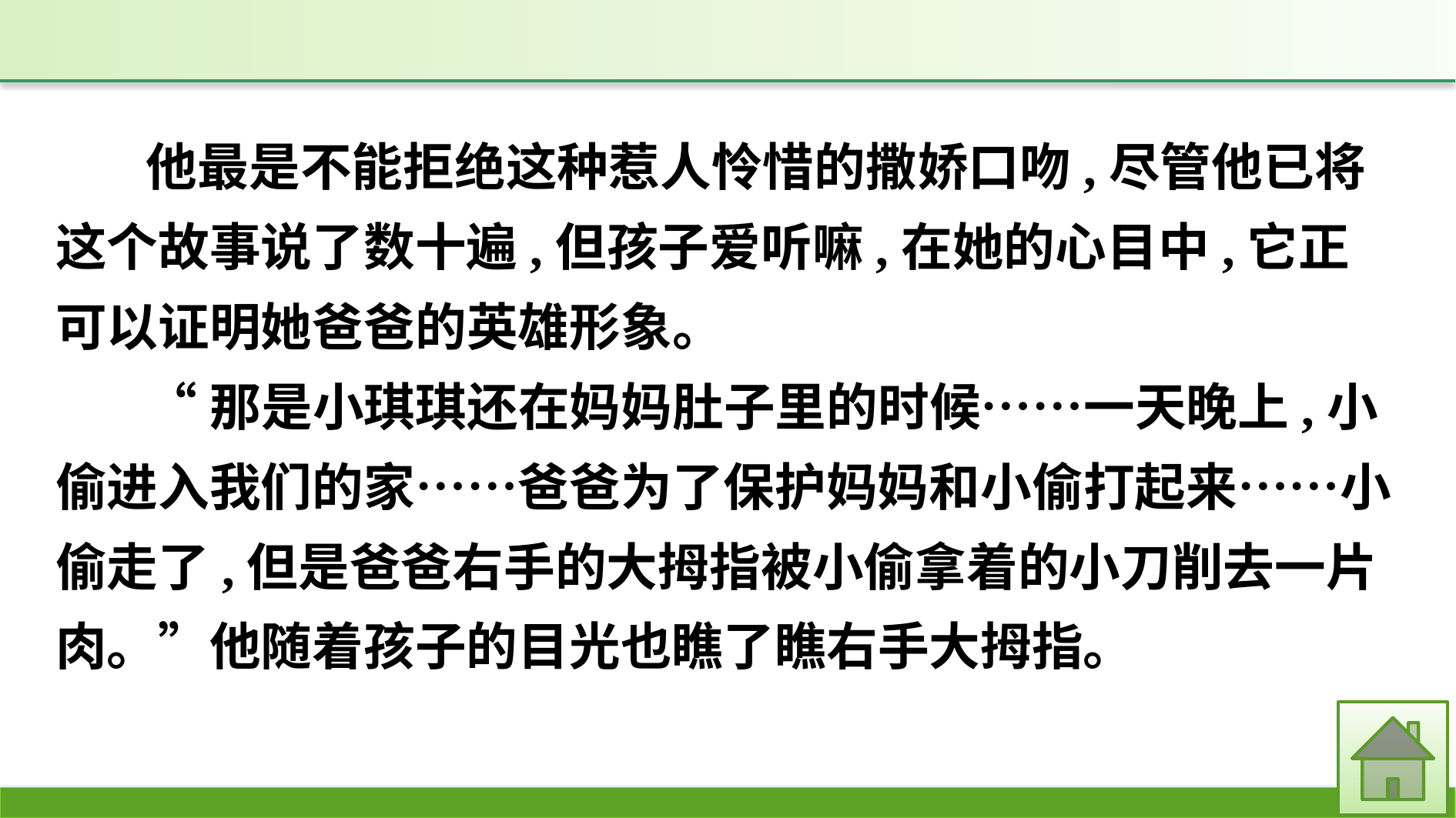

他最是不能拒绝这种惹人怜惜的撒娇口吻,尽管他已将这个故事说了数十遍,但孩子爱听嘛,在她的心目中,它正可以证明她爸爸的英雄形象。
“那是小琪琪还在妈妈肚子里的时候……一天晚上,小偷进入我们的家……爸爸为了保护妈妈和小偷打起来……小偷走了,但是爸爸右手的大拇指被小偷拿着的小刀削去一片肉。”他随着孩子的目光也瞧了瞧右手大拇指。